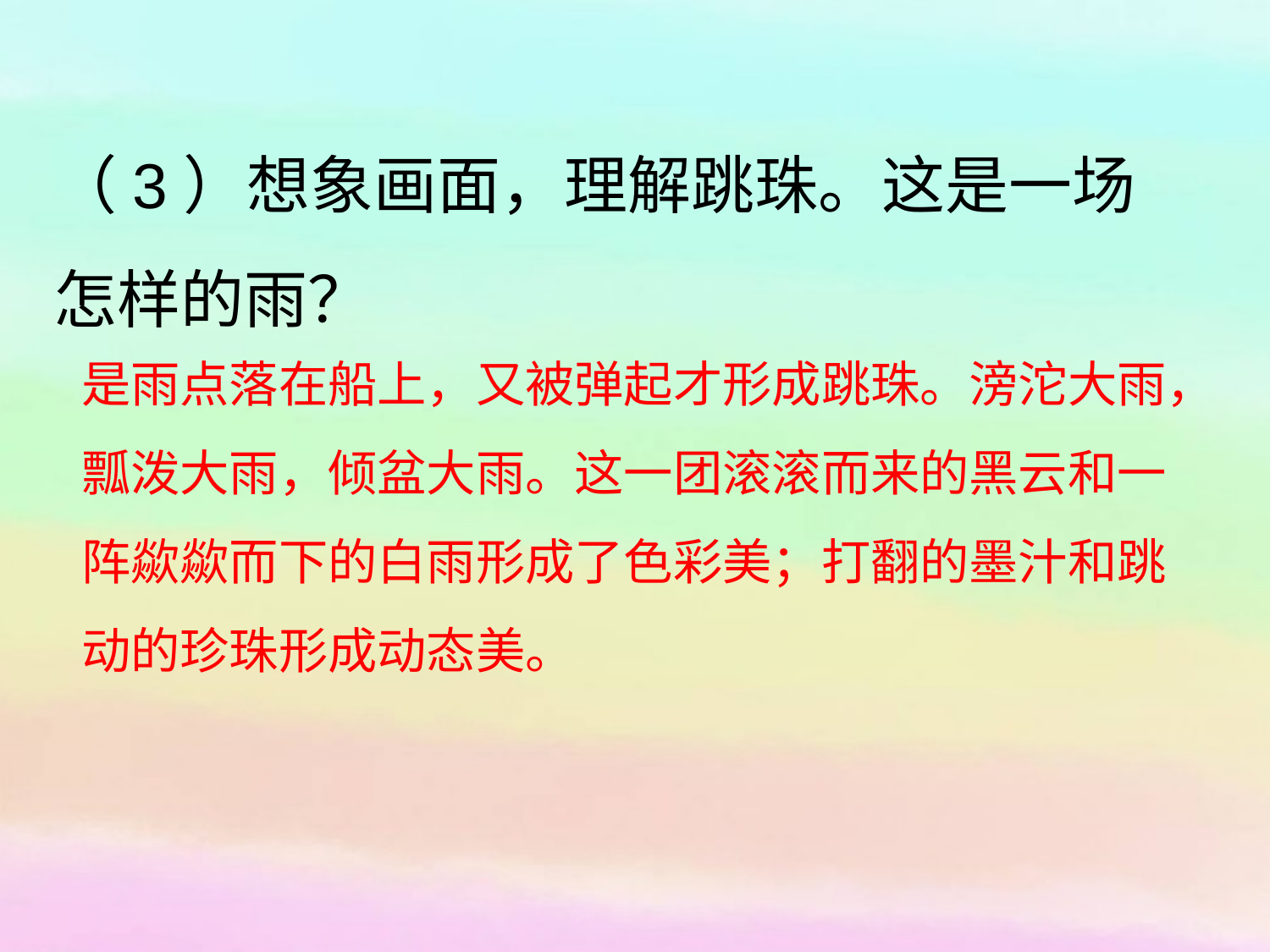

（3）想象画面，理解跳珠。这是一场怎样的雨？
是雨点落在船上，又被弹起才形成跳珠。滂沱大雨，瓢泼大雨，倾盆大雨。这一团滚滚而来的黑云和一阵歘歘而下的白雨形成了色彩美；打翻的墨汁和跳动的珍珠形成动态美。